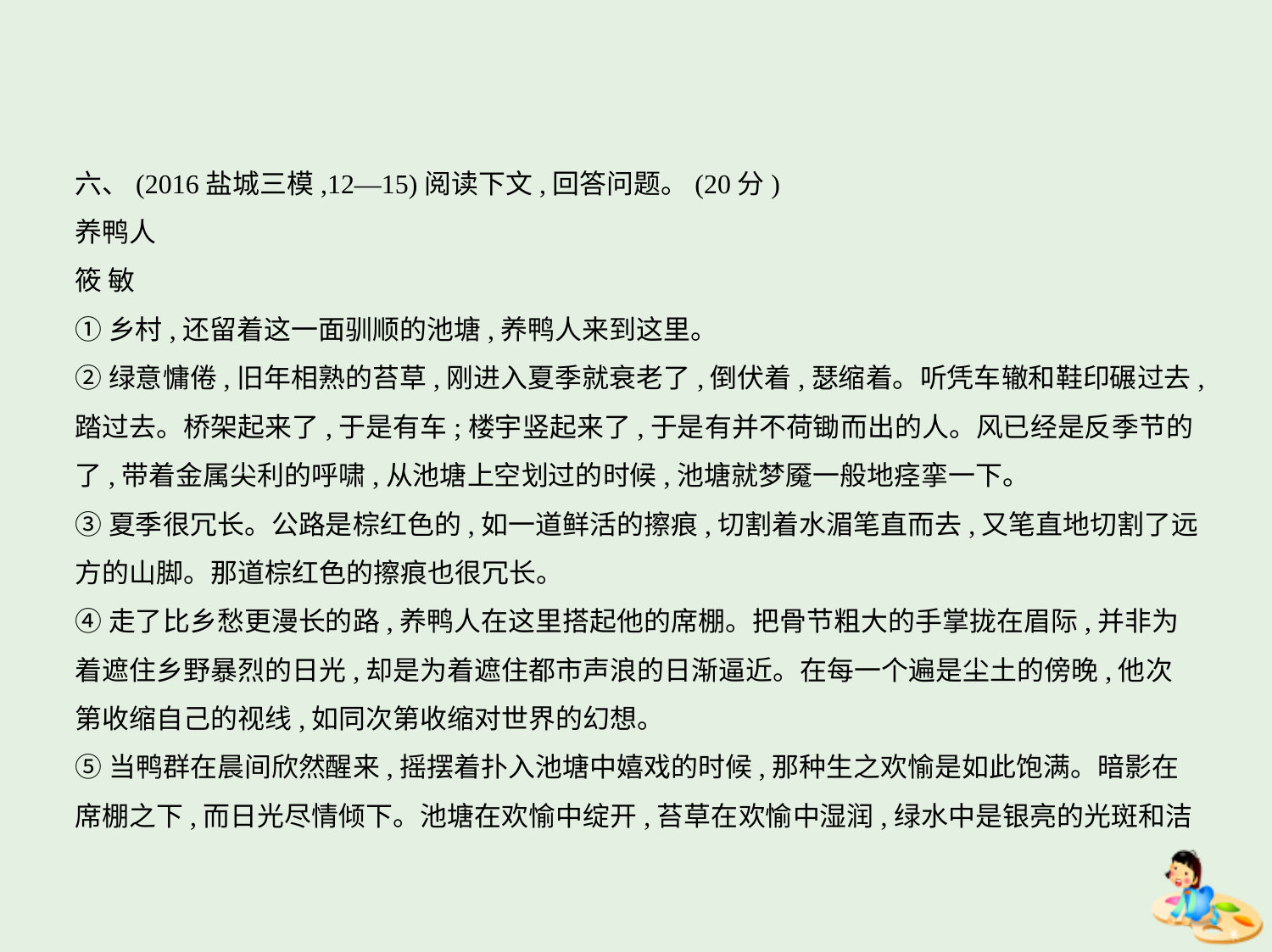

六、(2016盐城三模,12—15)阅读下文,回答问题。(20分)
养鸭人
筱 敏
①乡村,还留着这一面驯顺的池塘,养鸭人来到这里。
②绿意慵倦,旧年相熟的苔草,刚进入夏季就衰老了,倒伏着,瑟缩着。听凭车辙和鞋印碾过去,
踏过去。桥架起来了,于是有车;楼宇竖起来了,于是有并不荷锄而出的人。风已经是反季节的
了,带着金属尖利的呼啸,从池塘上空划过的时候,池塘就梦魇一般地痉挛一下。
③夏季很冗长。公路是棕红色的,如一道鲜活的擦痕,切割着水湄笔直而去,又笔直地切割了远
方的山脚。那道棕红色的擦痕也很冗长。
④走了比乡愁更漫长的路,养鸭人在这里搭起他的席棚。把骨节粗大的手掌拢在眉际,并非为
着遮住乡野暴烈的日光,却是为着遮住都市声浪的日渐逼近。在每一个遍是尘土的傍晚,他次
第收缩自己的视线,如同次第收缩对世界的幻想。
⑤当鸭群在晨间欣然醒来,摇摆着扑入池塘中嬉戏的时候,那种生之欢愉是如此饱满。暗影在
席棚之下,而日光尽情倾下。池塘在欢愉中绽开,苔草在欢愉中湿润,绿水中是银亮的光斑和洁